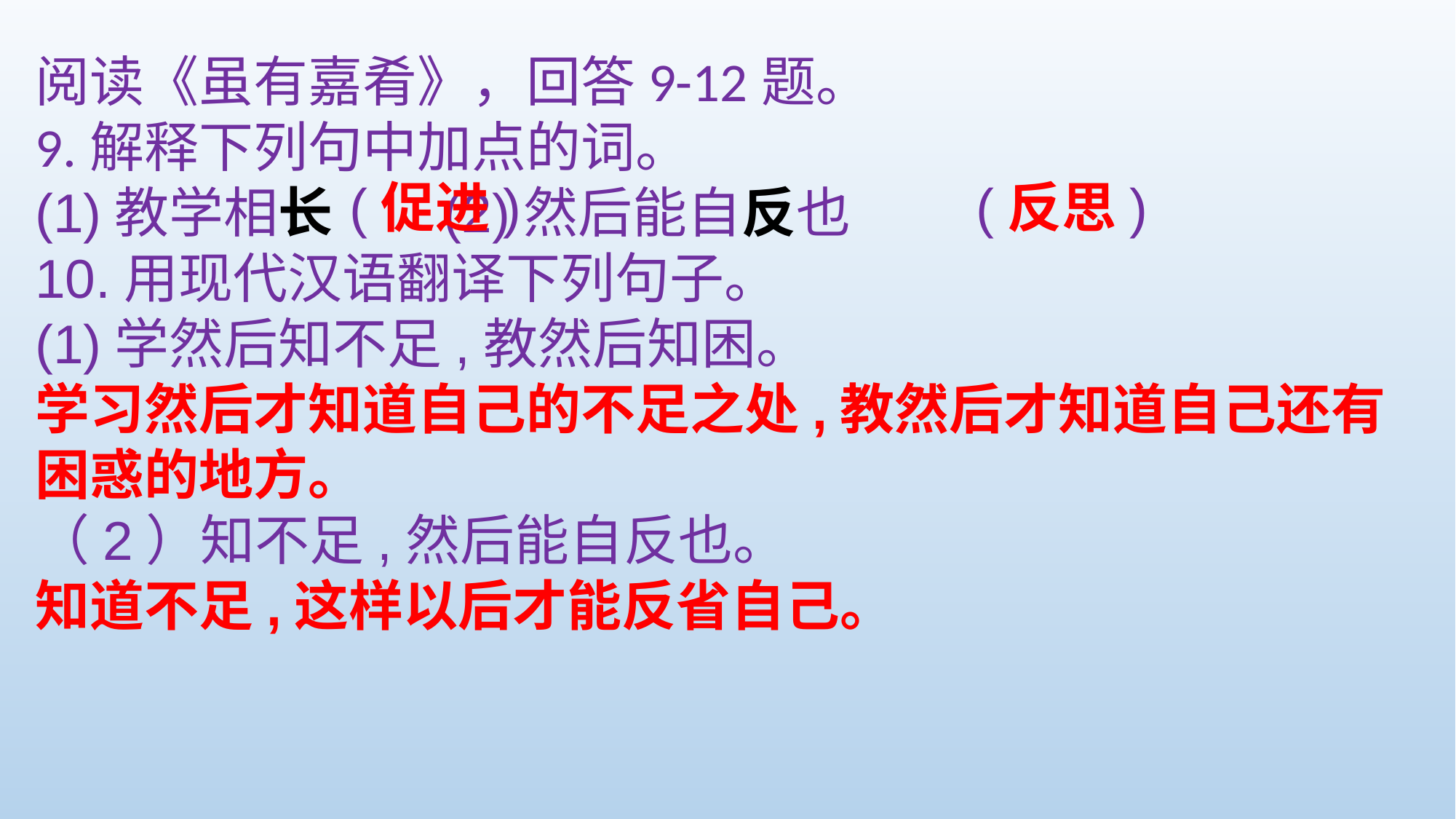

阅读《虽有嘉肴》，回答9-12题。
9.解释下列句中加点的词。
(1)教学相长        (2)然后能自反也
10.用现代汉语翻译下列句子。
(1)学然后知不足,教然后知困。
学习然后才知道自己的不足之处,教然后才知道自己还有困惑的地方。
（2）知不足,然后能自反也。
知道不足,这样以后才能反省自己。
(促进)
(反思)